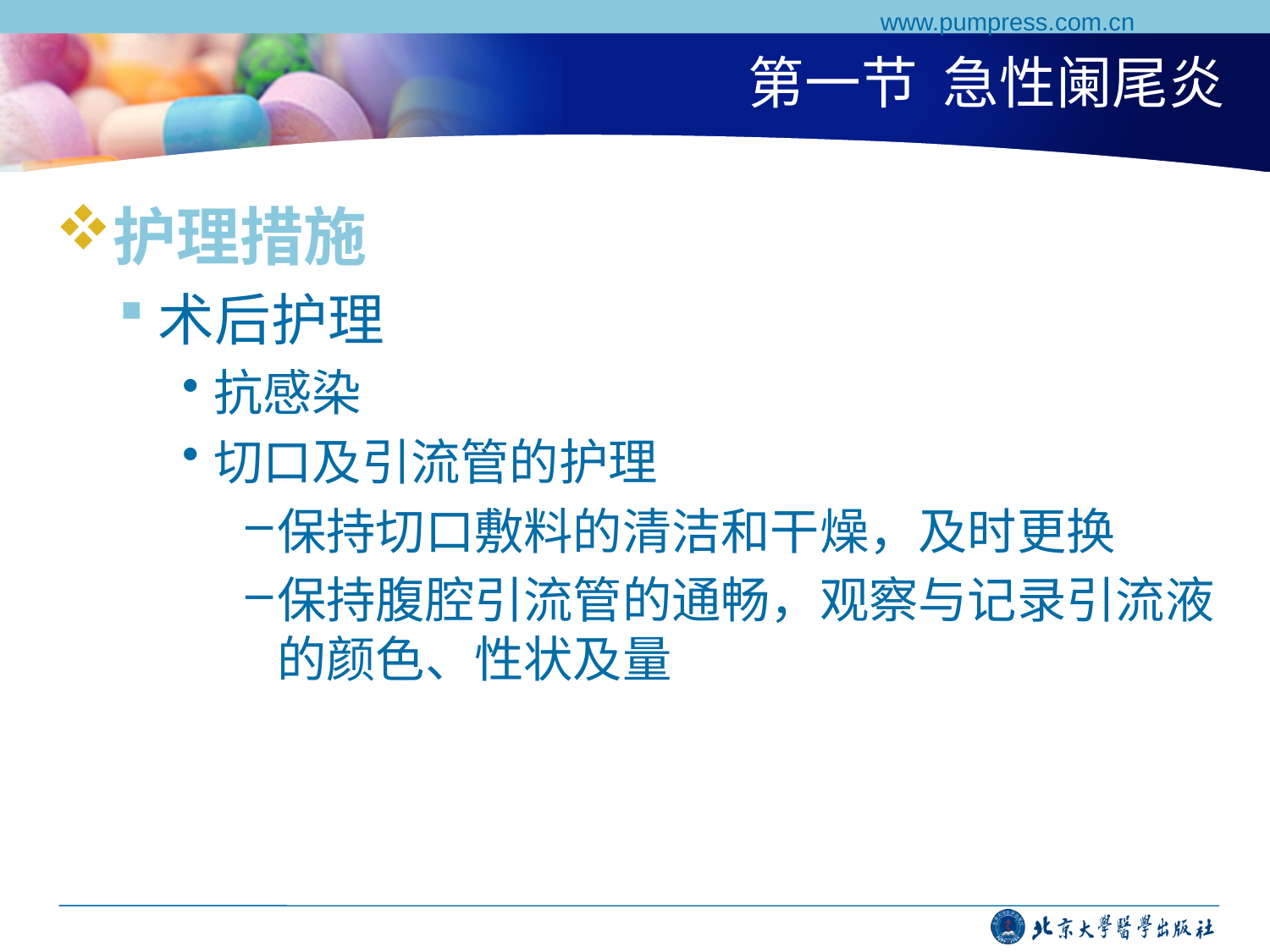

www.pumpress.com.cn
# 第一节  急性阑尾炎
护理措施
术后护理
抗感染
切口及引流管的护理
保持切口敷料的清洁和干燥，及时更换
保持腹腔引流管的通畅，观察与记录引流液的颜色、性状及量